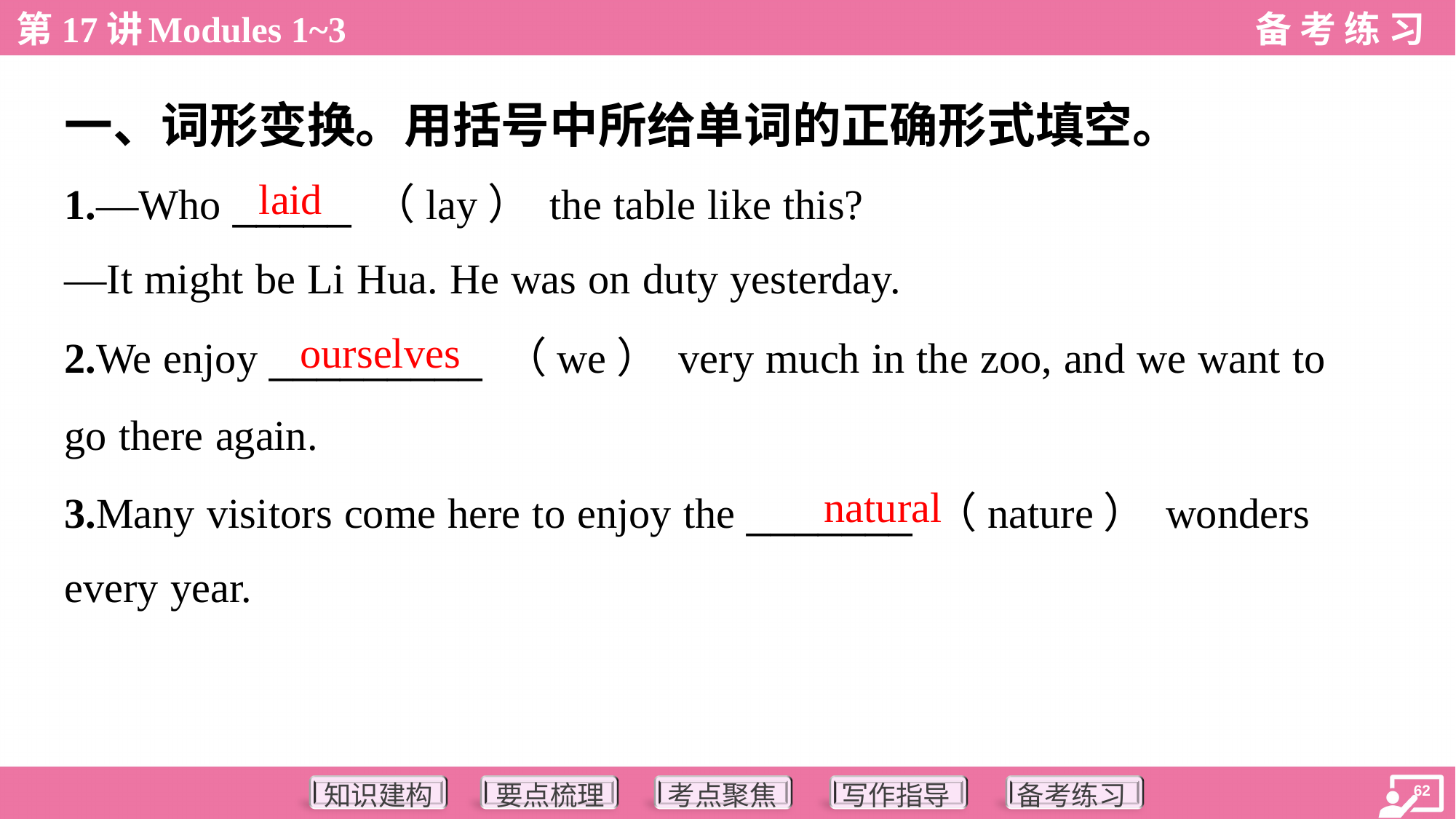

一、词形变换。用括号中所给单词的正确形式填空。
laid
1.—Who _____ （lay） the table like this?
—It might be Li Hua. He was on duty yesterday.
ourselves
2.We enjoy _________ （we） very much in the zoo, and we want to
go there again.
3.Many visitors come here to enjoy the _______ （nature） wonders
every year.
natural